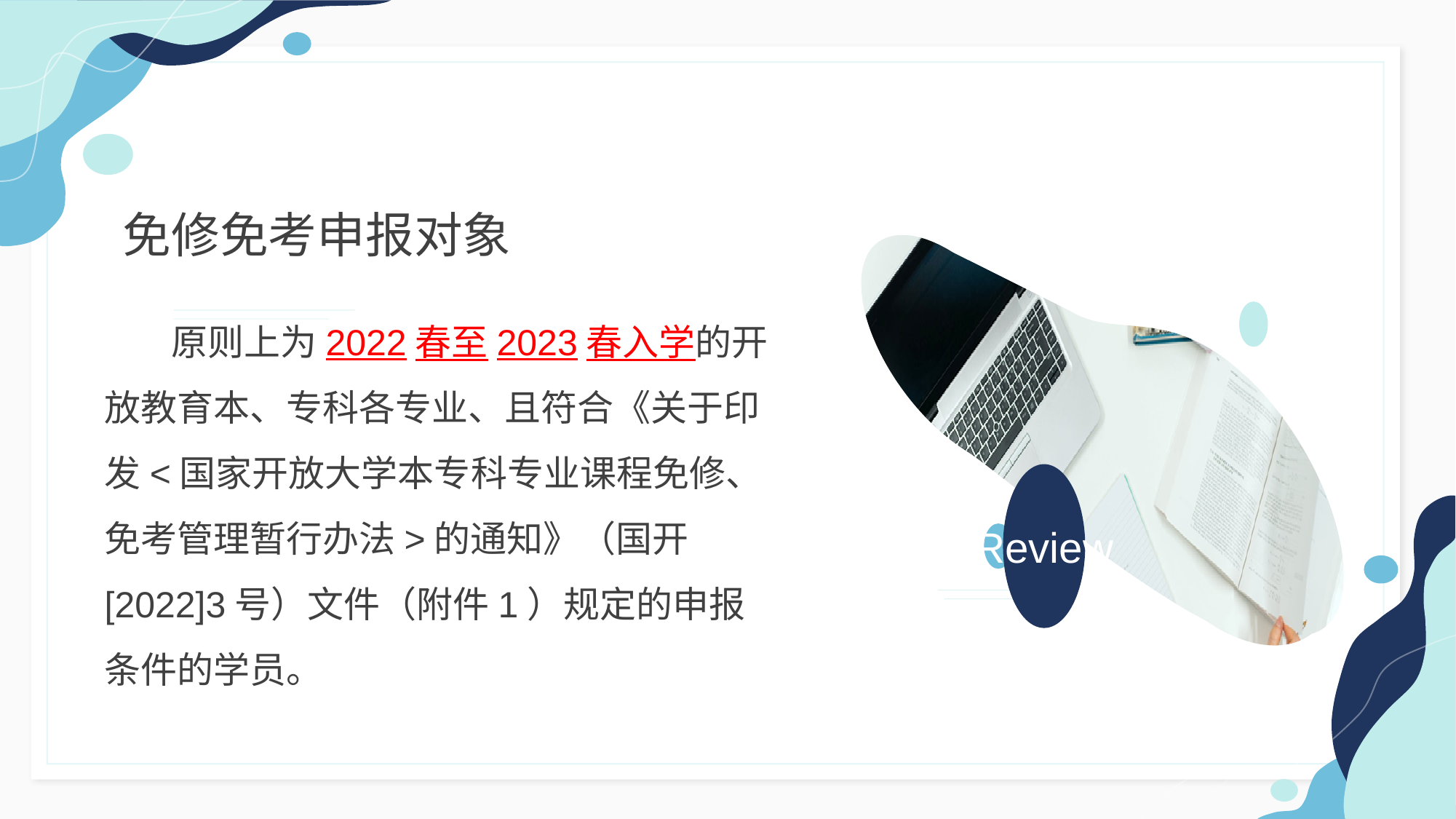

Review

免修免考申报对象

          原则上为2022春至2023春入学的开放教育本、专科各专业、且符合《关于印发<国家开放大学本专科专业课程免修、免考管理暂行办法>的通知》（国开[2022]3号）文件（附件1）规定的申报条件的学员。